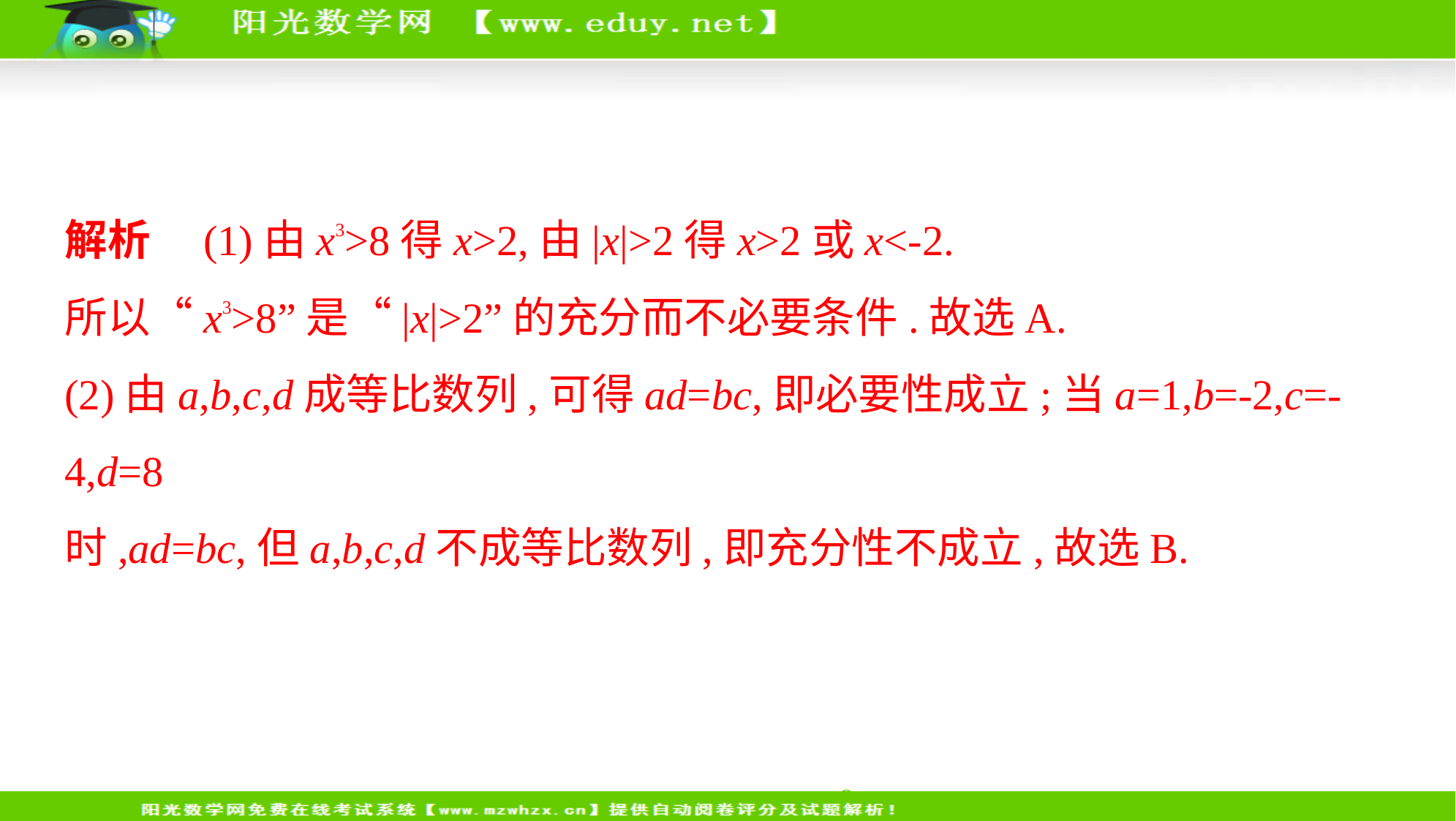

解析　(1)由x3>8得x>2,由|x|>2得x>2或x<-2.
所以“x3>8”是“|x|>2”的充分而不必要条件.故选A.
(2)由a,b,c,d成等比数列,可得ad=bc,即必要性成立;当a=1,b=-2,c=-4,d=8
时,ad=bc,但a,b,c,d不成等比数列,即充分性不成立,故选B.